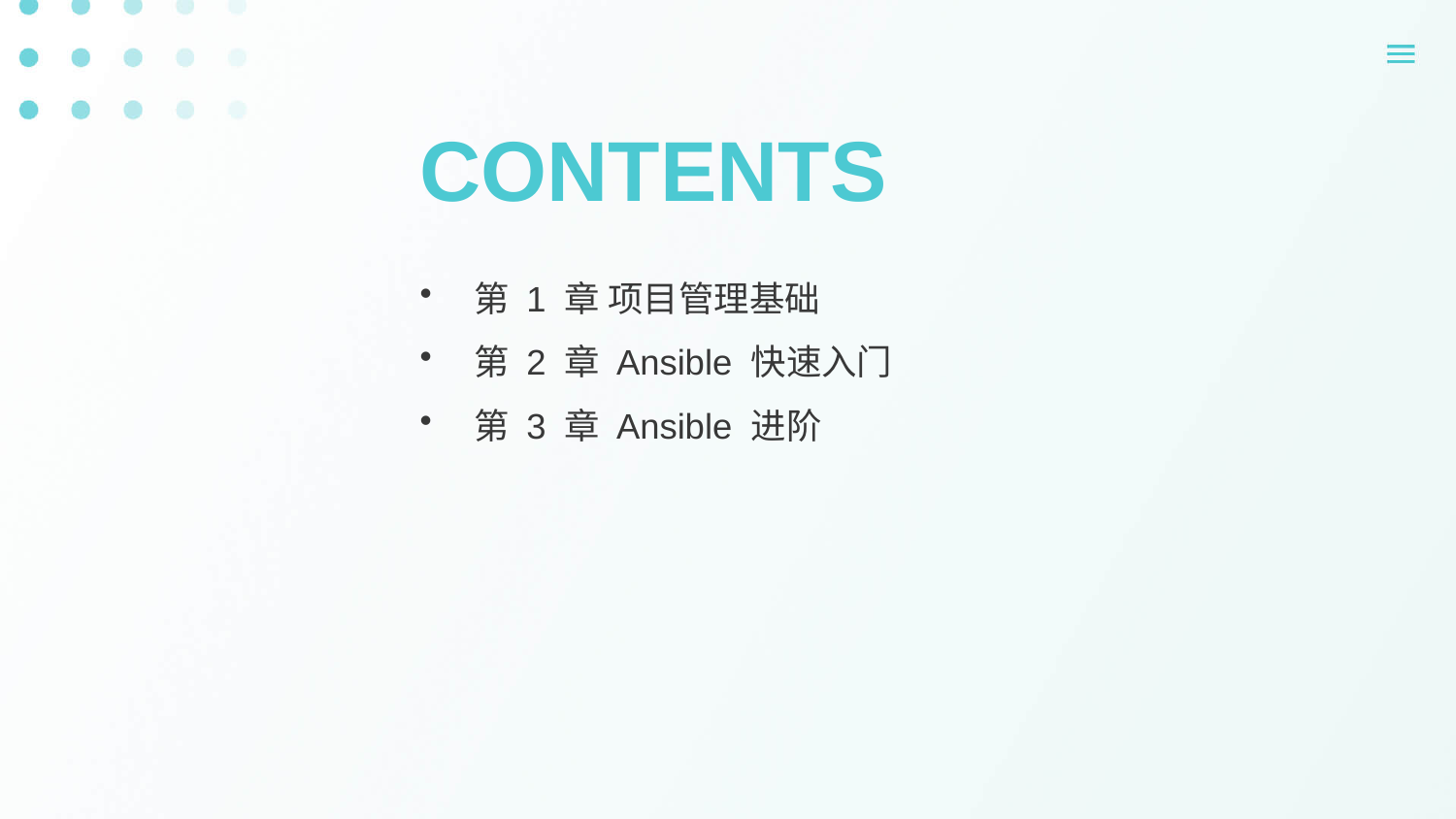

CONTENTS
第 1 章 项目管理基础
第 2 章 Ansible 快速入门
第 3 章 Ansible 进阶